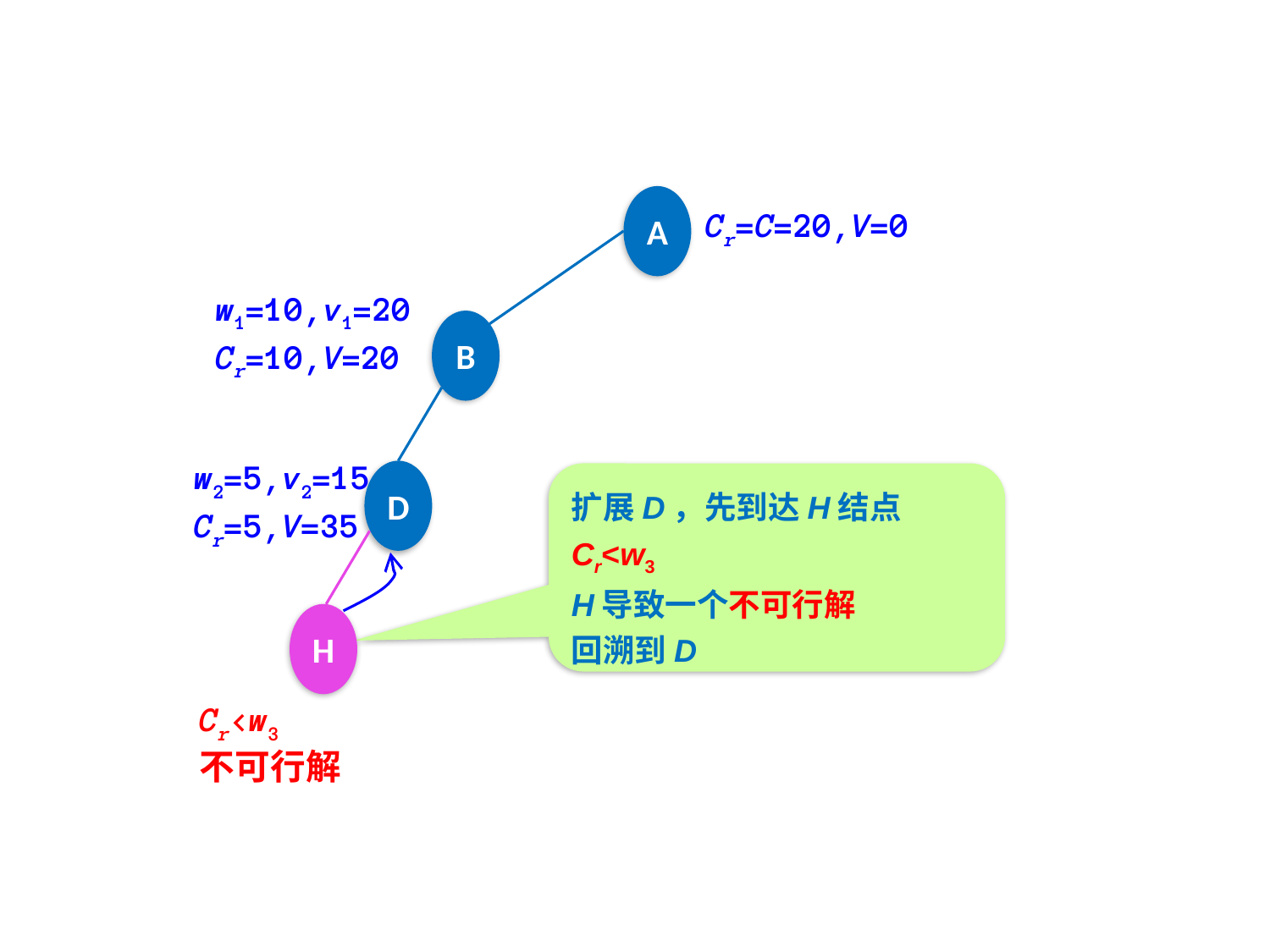

A
Cr=C=20,V=0
w1=10,v1=20
Cr=10,V=20
B
w2=5,v2=15
Cr=5,V=35
D
扩展D，先到达H结点
Cr<w3
H导致一个不可行解
回溯到D

H
Cr<w3
不可行解